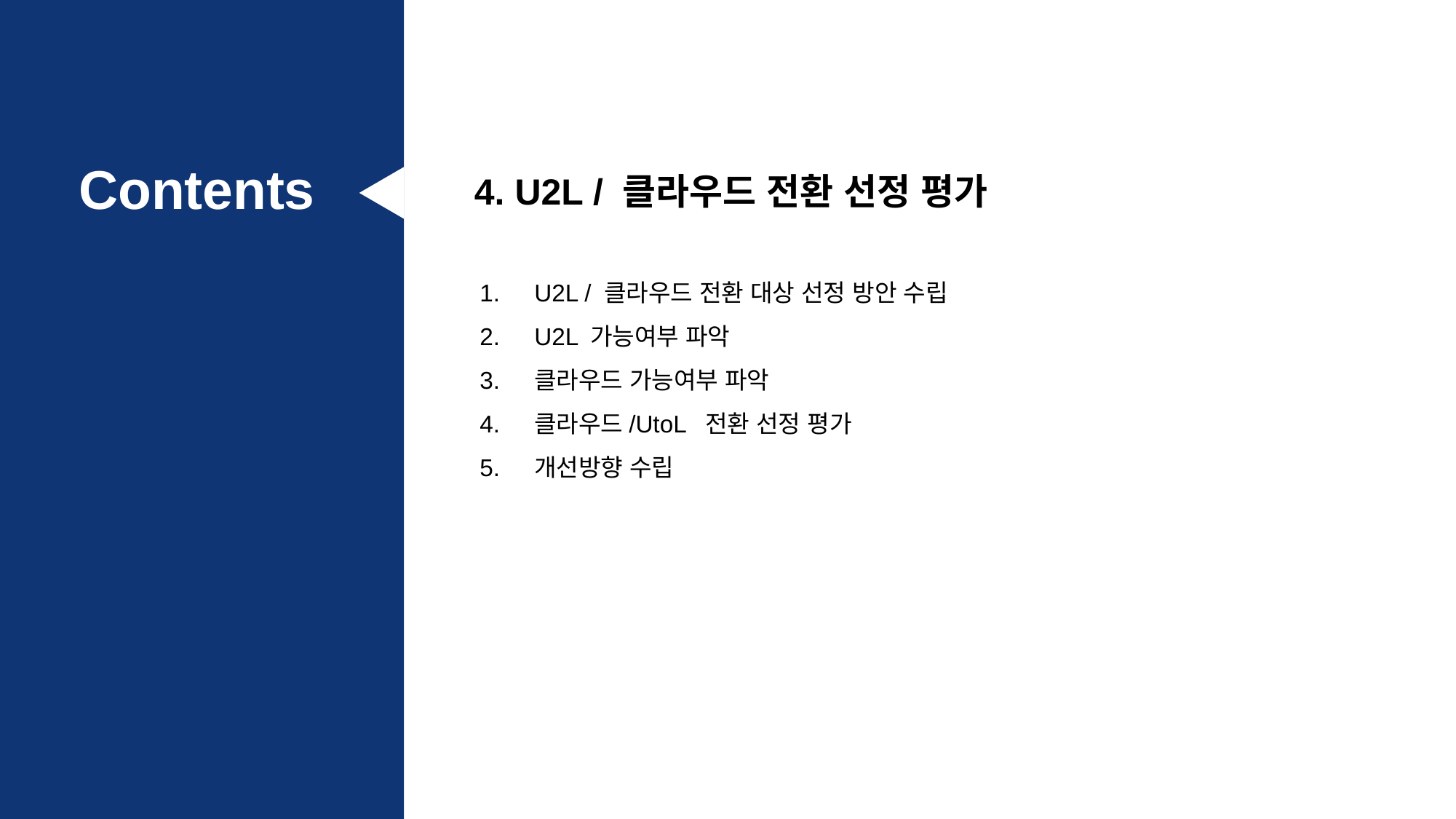

4. U2L / 클라우드 전환 선정 평가
U2L / 클라우드 전환 대상 선정 방안 수립
U2L 가능여부 파악
클라우드 가능여부 파악
클라우드/UtoL  전환 선정 평가
개선방향 수립